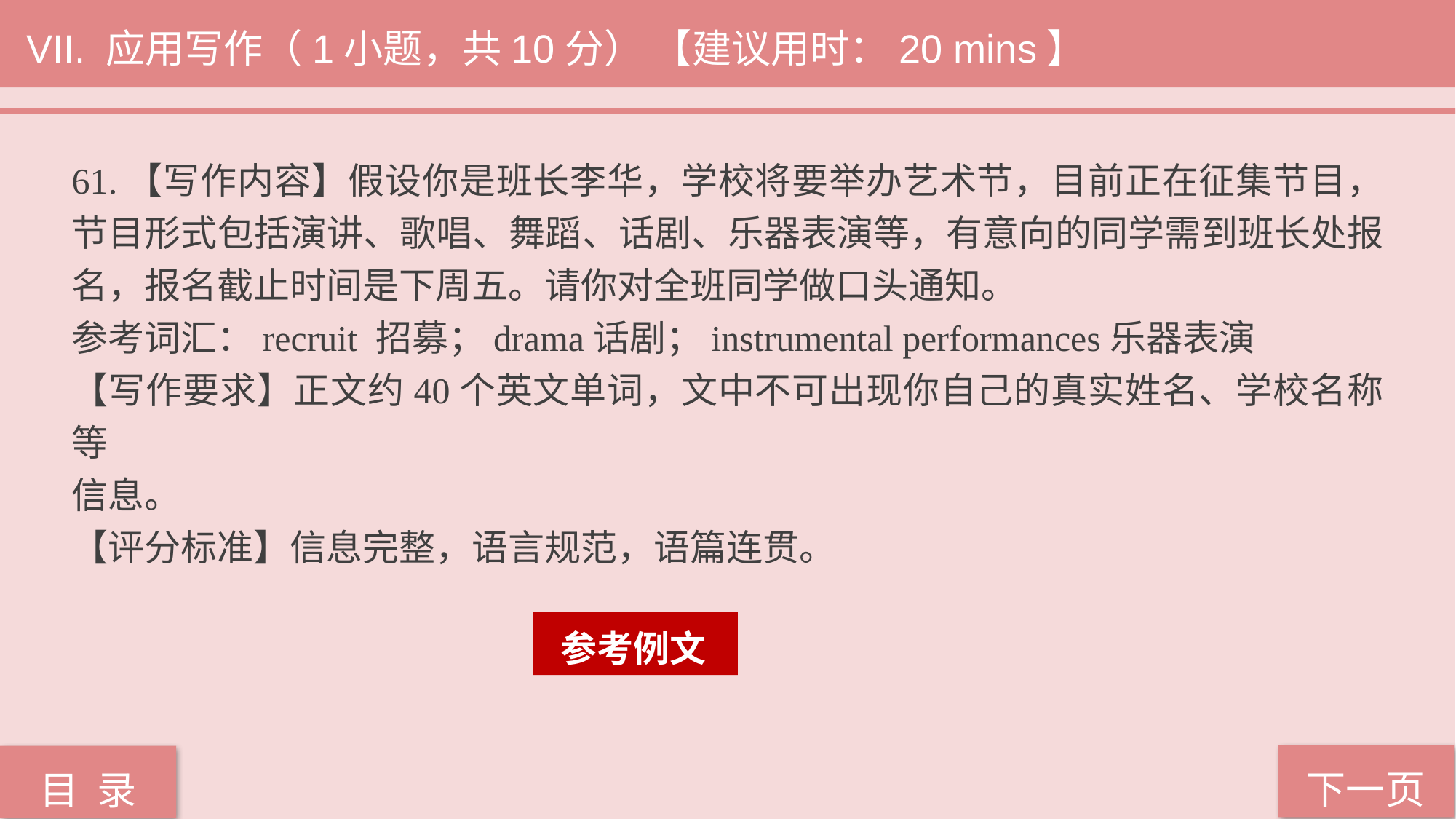

VII. 应用写作（1小题，共10分） 【建议用时：20 mins】
61.【写作内容】假设你是班长李华，学校将要举办艺术节，目前正在征集节目，节目形式包括演讲、歌唱、舞蹈、话剧、乐器表演等，有意向的同学需到班长处报名，报名截止时间是下周五。请你对全班同学做口头通知。
参考词汇：recruit 招募；drama话剧；instrumental performances乐器表演
【写作要求】正文约40个英文单词，文中不可出现你自己的真实姓名、学校名称等
信息。
【评分标准】信息完整，语言规范，语篇连贯。
 参考例文